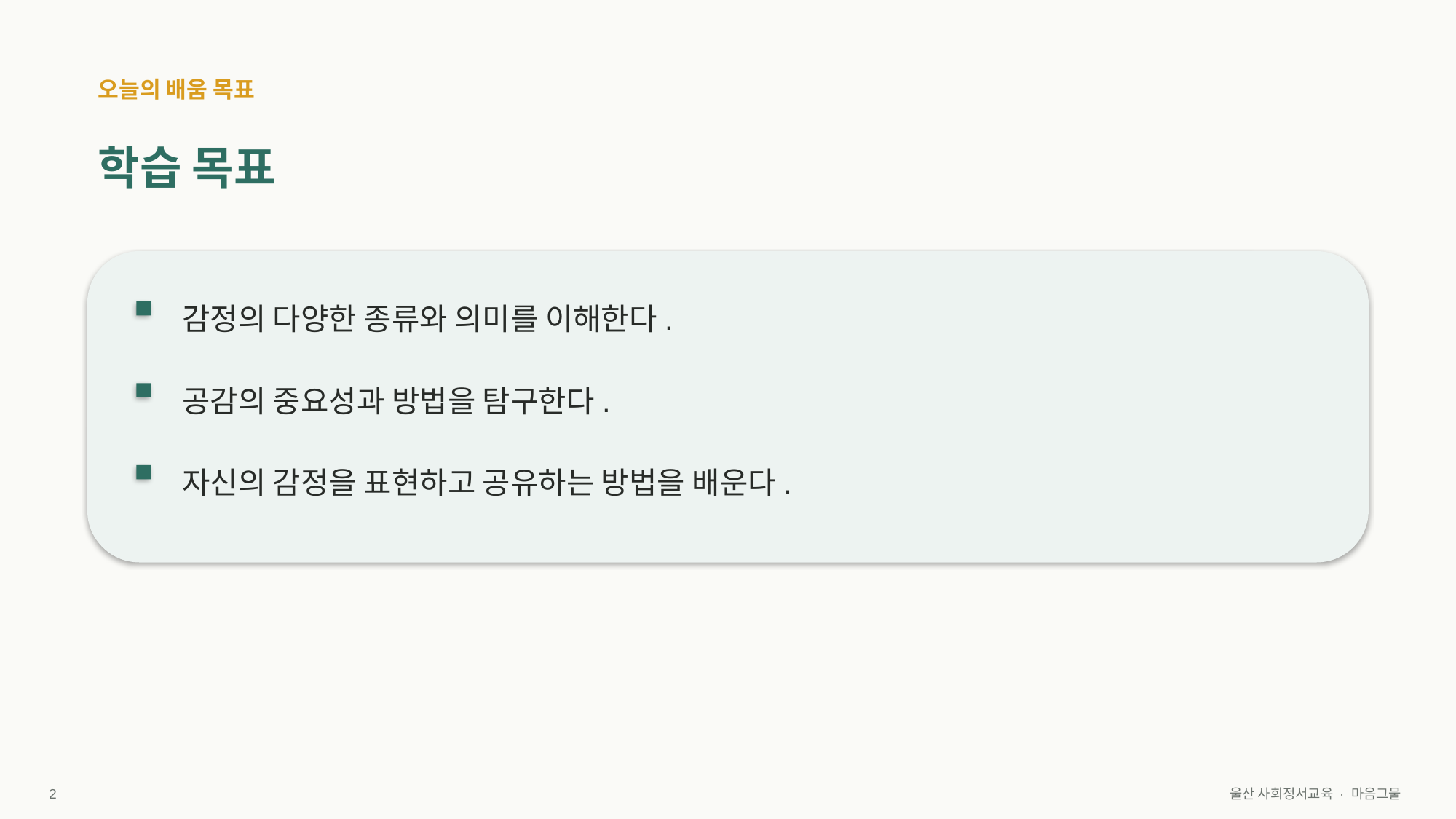

오늘의 배움 목표
학습 목표

감정의 다양한 종류와 의미를 이해한다.

공감의 중요성과 방법을 탐구한다.

자신의 감정을 표현하고 공유하는 방법을 배운다.

2
울산 사회정서교육 · 마음그물